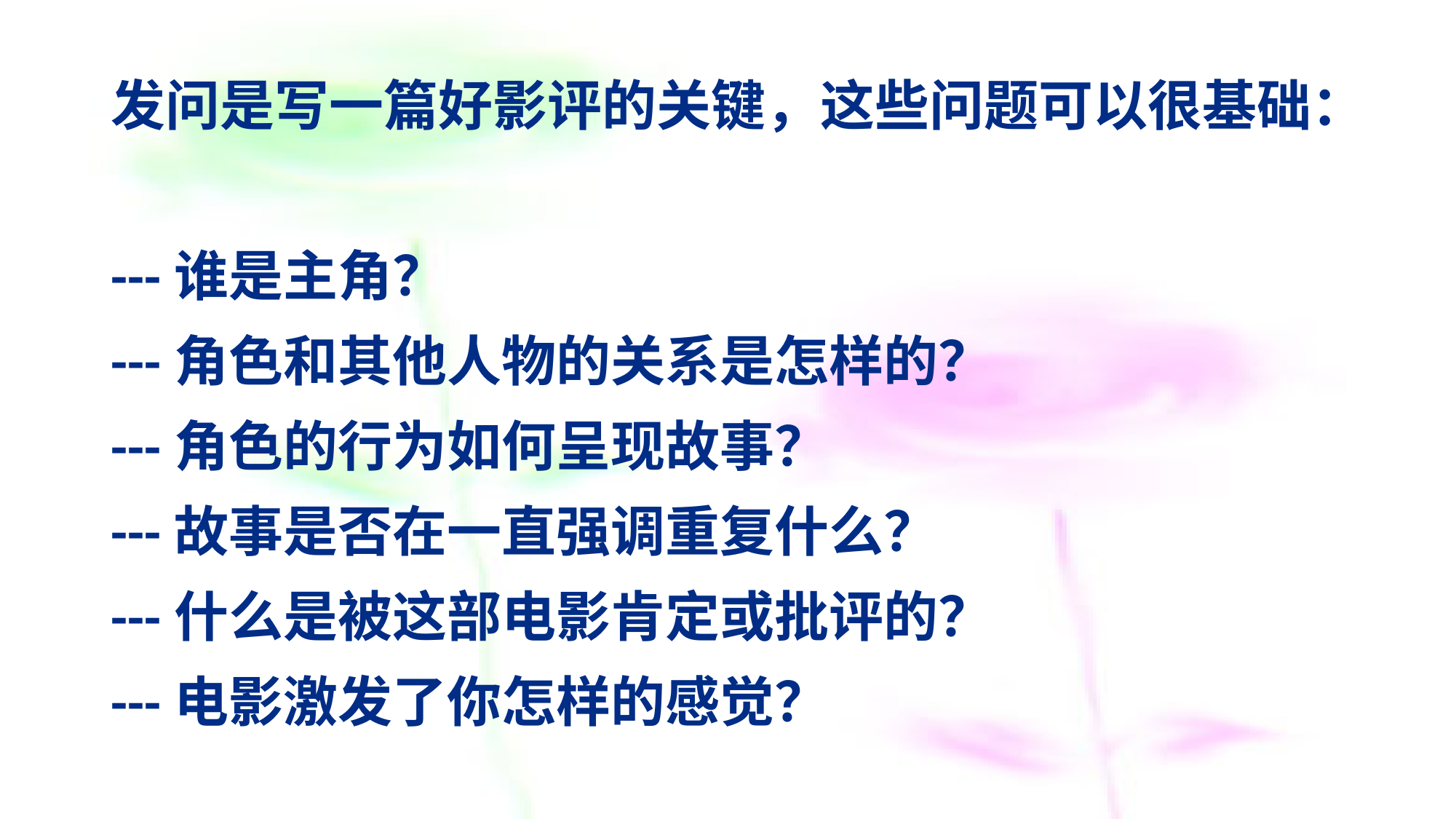

# 发问是写一篇好影评的关键，这些问题可以很基础： ---谁是主角？ ---角色和其他人物的关系是怎样的？ ---角色的行为如何呈现故事？ ---故事是否在一直强调重复什么？ ---什么是被这部电影肯定或批评的？ ---电影激发了你怎样的感觉？